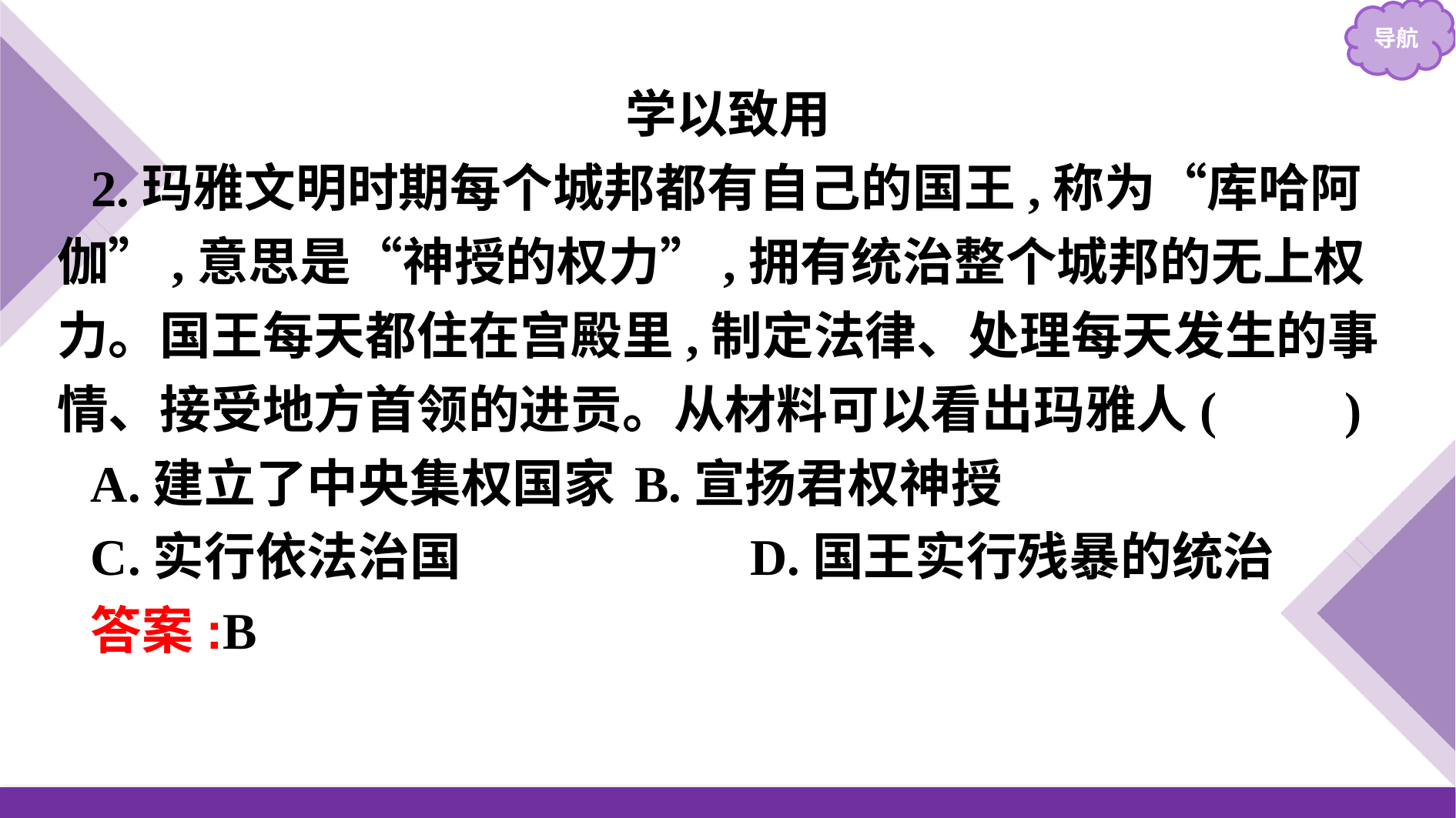

学以致用
2.玛雅文明时期每个城邦都有自己的国王,称为“库哈阿伽”,意思是“神授的权力”,拥有统治整个城邦的无上权力。国王每天都住在宫殿里,制定法律、处理每天发生的事情、接受地方首领的进贡。从材料可以看出玛雅人(　　)
A.建立了中央集权国家	B.宣扬君权神授
C.实行依法治国			D.国王实行残暴的统治
答案:B